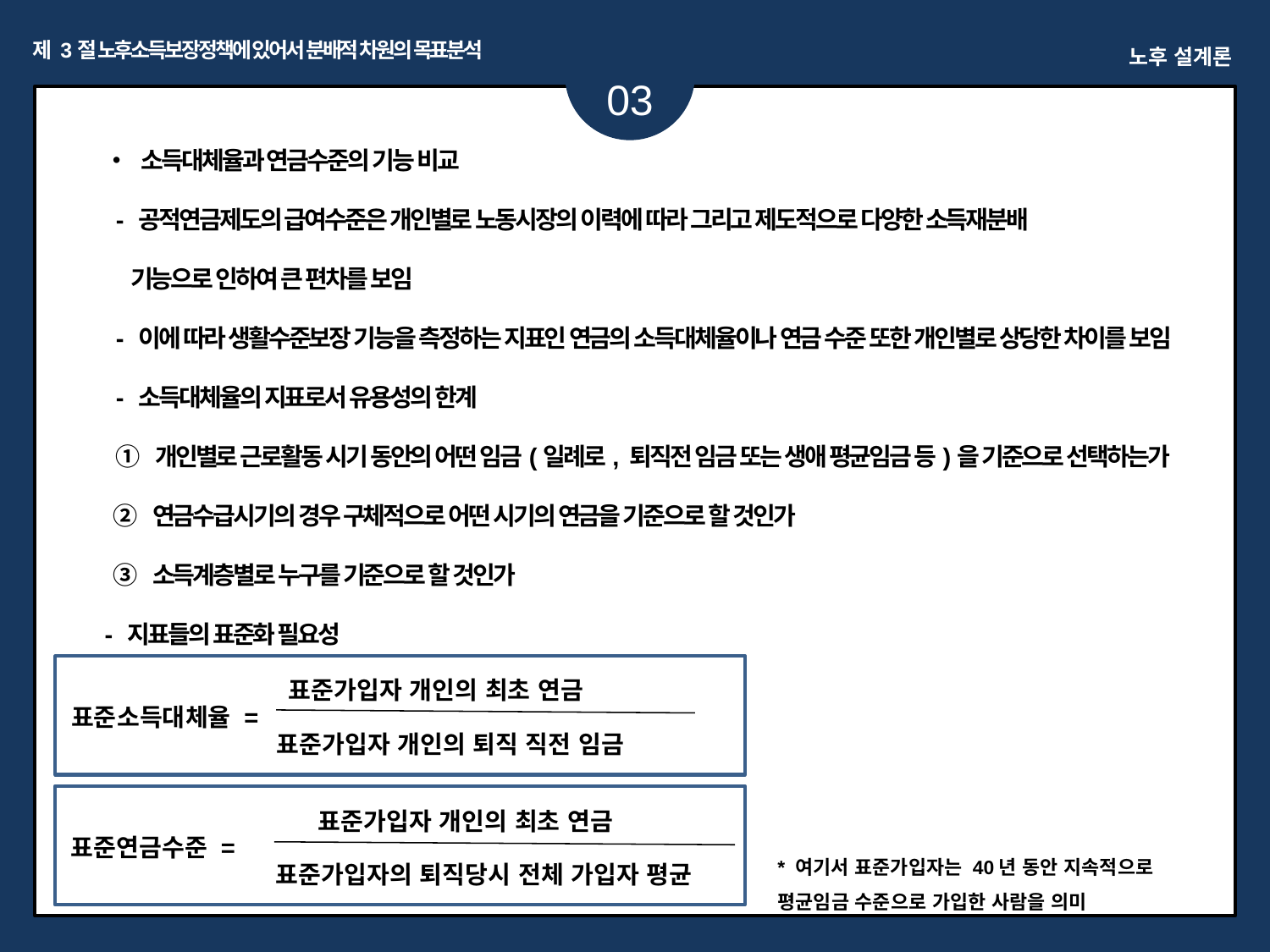

제 3절 노후소득보장정책에 있어서 분배적 차원의 목표분석
노후 설계론
03
ㅏㅏ
• 소득대체율과 연금수준의 기능 비교
  -  공적연금제도의 급여수준은 개인별로 노동시장의 이력에 따라 그리고 제도적으로 다양한 소득재분배
    기능으로 인하여 큰 편차를 보임
  -  이에 따라 생활수준보장 기능을 측정하는 지표인 연금의 소득대체율이나 연금 수준 또한 개인별로 상당한 차이를 보임
  -  소득대체율의 지표로서 유용성의 한계
  ①  개인별로 근로활동 시기 동안의 어떤 임금(일례로, 퇴직전 임금 또는 생애 평균임금 등)을 기준으로 선택하는가
  ②  연금수급시기의 경우 구체적으로 어떤 시기의 연금을 기준으로 할 것인가
  ③  소득계층별로 누구를 기준으로 할 것인가
-  지표들의 표준화 필요성
표준가입자 개인의 최초 연금

표준소득대체율 =
표준가입자 개인의 퇴직 직전 임금
표준가입자 개인의 최초 연금

표준연금수준 =
* 여기서 표준가입자는 40년 동안 지속적으로 평균임금 수준으로 가입한 사람을 의미
표준가입자의 퇴직당시 전체 가입자 평균